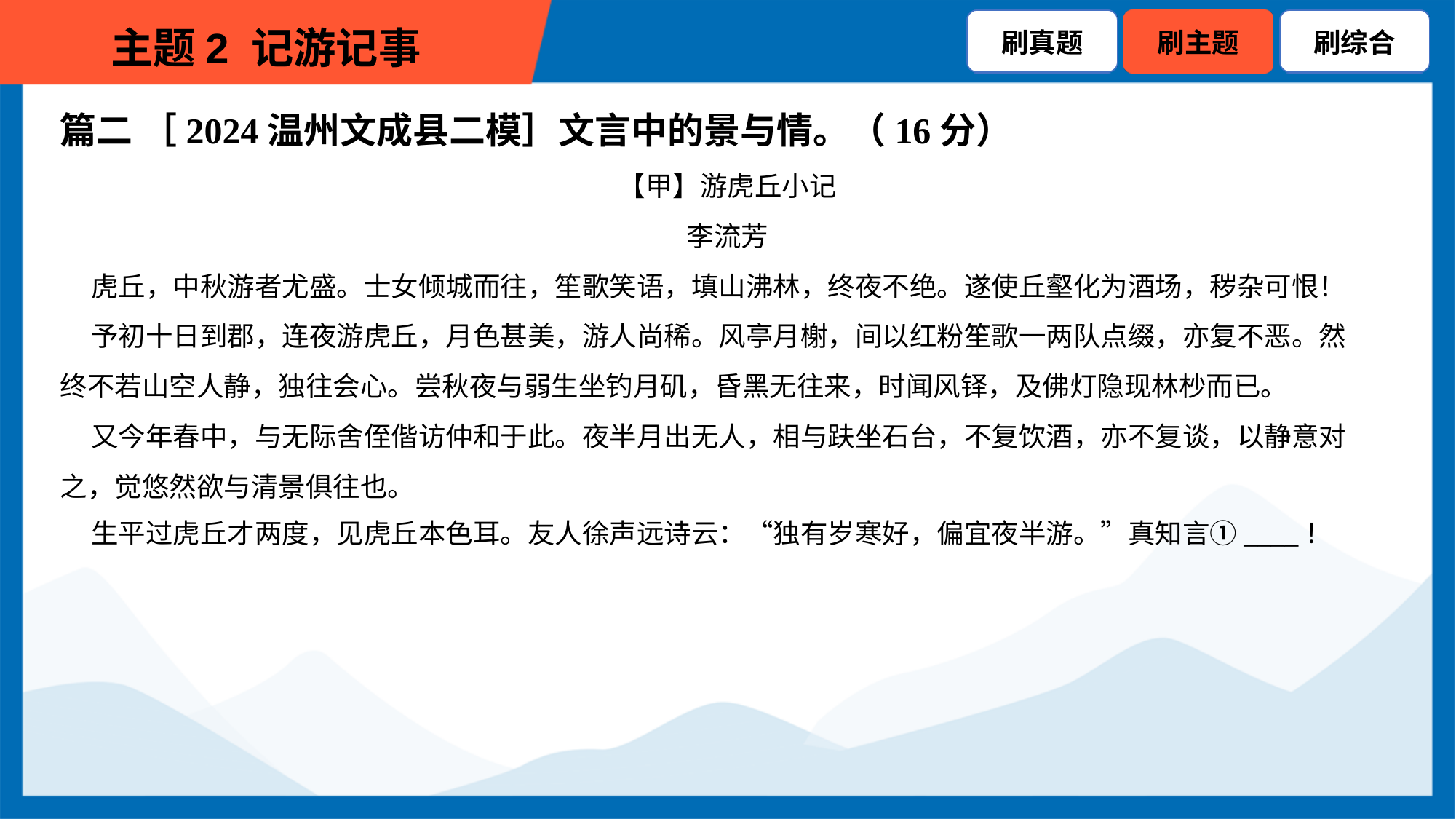

篇二 ［2024温州文成县二模］文言中的景与情。（16分）
【甲】游虎丘小记
李流芳
    虎丘，中秋游者尤盛。士女倾城而往，笙歌笑语，填山沸林，终夜不绝。遂使丘壑化为酒场，秽杂可恨！
    予初十日到郡，连夜游虎丘，月色甚美，游人尚稀。风亭月榭，间以红粉笙歌一两队点缀，亦复不恶。然
终不若山空人静，独往会心。尝秋夜与弱生坐钓月矶，昏黑无往来，时闻风铎，及佛灯隐现林杪而已。
    又今年春中，与无际舍侄偕访仲和于此。夜半月出无人，相与趺坐石台，不复饮酒，亦不复谈，以静意对
之，觉悠然欲与清景俱往也。
    生平过虎丘才两度，见虎丘本色耳。友人徐声远诗云：“独有岁寒好，偏宜夜半游。”真知言①____！